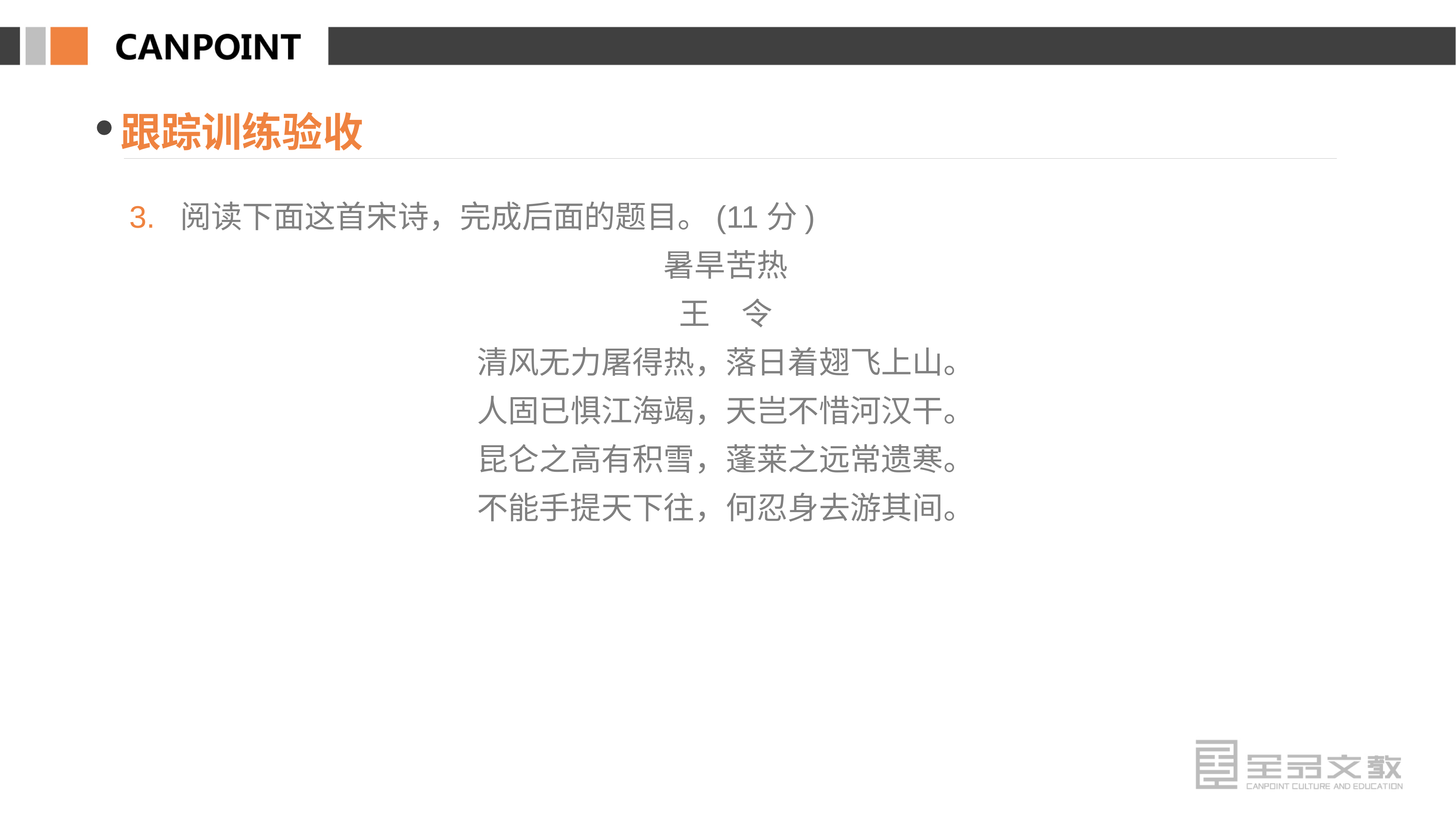

跟踪训练验收

3.  阅读下面这首宋诗，完成后面的题目。(11分)
暑旱苦热
王　令
清风无力屠得热，落日着翅飞上山。
人固已惧江海竭，天岂不惜河汉干。
昆仑之高有积雪，蓬莱之远常遗寒。
不能手提天下往，何忍身去游其间。